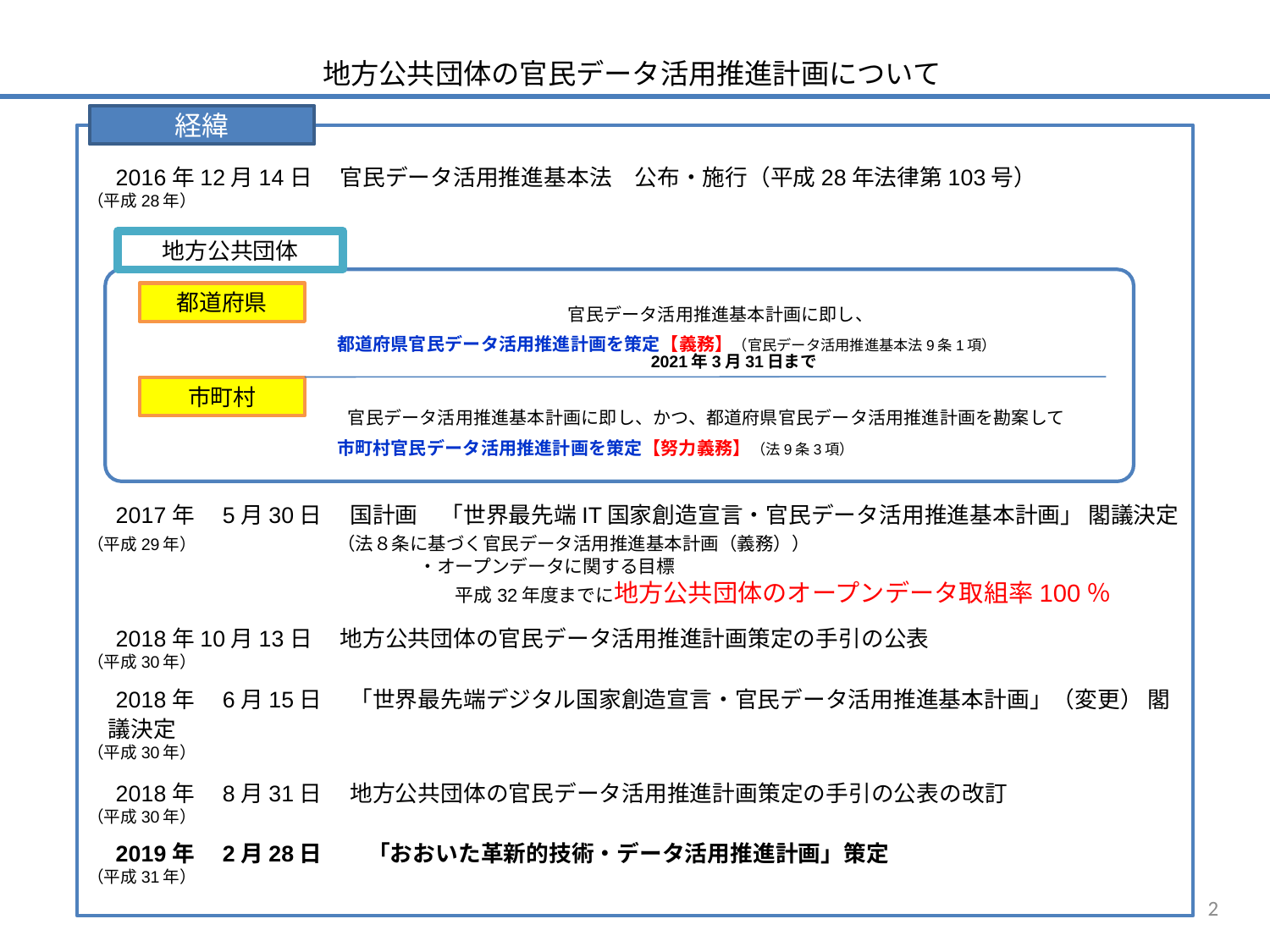

地方公共団体の官民データ活用推進計画について
経緯

　2016年12月14日　 官民データ活用推進基本法　公布・施行（平成28年法律第103号）
（平成28年）

　2017年　5月30日　 国計画　「世界最先端IT国家創造宣言・官民データ活用推進基本計画」 閣議決定
（平成29年）　　　　　　 （法８条に基づく官民データ活用推進基本計画（義務））
　　　　　　　　　　　　　　　　　　・オープンデータに関する目標
　　　　　　　　　　　　　　　　　　　　平成32年度までに地方公共団体のオープンデータ取組率100％

　2018年10月13日　 地方公共団体の官民データ活用推進計画策定の手引の公表
（平成30年）

　2018年　6月15日　 「世界最先端デジタル国家創造宣言・官民データ活用推進基本計画」（変更） 閣議決定
（平成30年）

　2018年　8月31日　 地方公共団体の官民データ活用推進計画策定の手引の公表の改訂
（平成30年）

　2019年　2月28日　　「おおいた革新的技術・データ活用推進計画」策定
（平成31年）

地方公共団体

都道府県
官民データ活用推進基本計画に即し、
都道府県官民データ活用推進計画を策定【義務】（官民データ活用推進基本法9条1項）
2021年3月31日まで
市町村
官民データ活用推進基本計画に即し、かつ、都道府県官民データ活用推進計画を勘案して
市町村官民データ活用推進計画を策定【努力義務】（法9条3項）
2